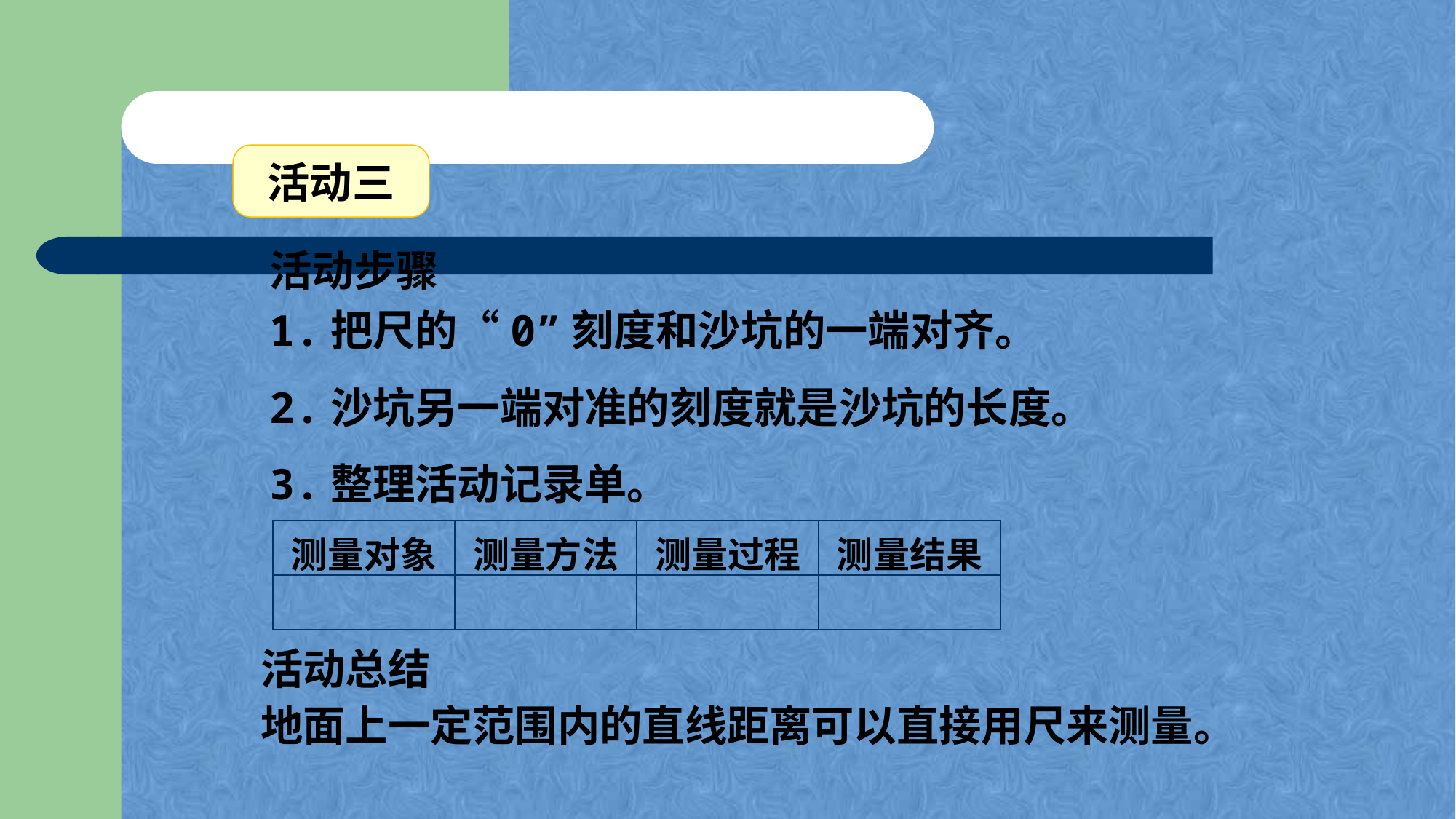

活动三
活动步骤
1.把尺的“0”刻度和沙坑的一端对齐。
2.沙坑另一端对准的刻度就是沙坑的长度。
3.整理活动记录单。
| 测量对象 | 测量方法 | 测量过程 | 测量结果 |
| --- | --- | --- | --- |
|  |  |  |  |
活动总结
地面上一定范围内的直线距离可以直接用尺来测量。